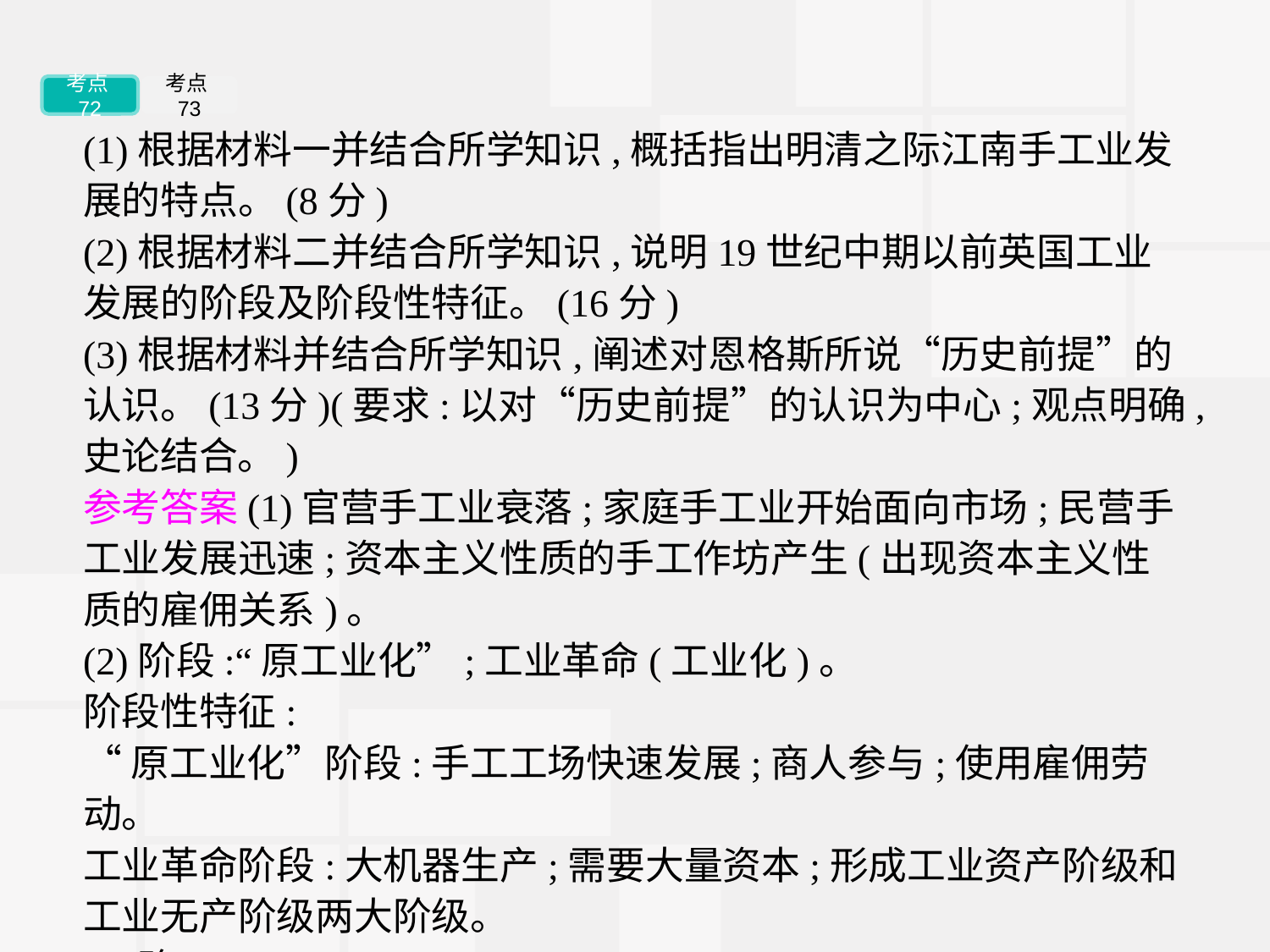

考点72
考点73
(1)根据材料一并结合所学知识,概括指出明清之际江南手工业发展的特点。(8分)
(2)根据材料二并结合所学知识,说明19世纪中期以前英国工业发展的阶段及阶段性特征。(16分)
(3)根据材料并结合所学知识,阐述对恩格斯所说“历史前提”的认识。(13分)(要求:以对“历史前提”的认识为中心;观点明确,史论结合。)
参考答案(1)官营手工业衰落;家庭手工业开始面向市场;民营手工业发展迅速;资本主义性质的手工作坊产生(出现资本主义性质的雇佣关系)。
(2)阶段:“原工业化”;工业革命(工业化)。
阶段性特征:
“原工业化”阶段:手工工场快速发展;商人参与;使用雇佣劳动。
工业革命阶段:大机器生产;需要大量资本;形成工业资产阶级和工业无产阶级两大阶级。
(3)略。